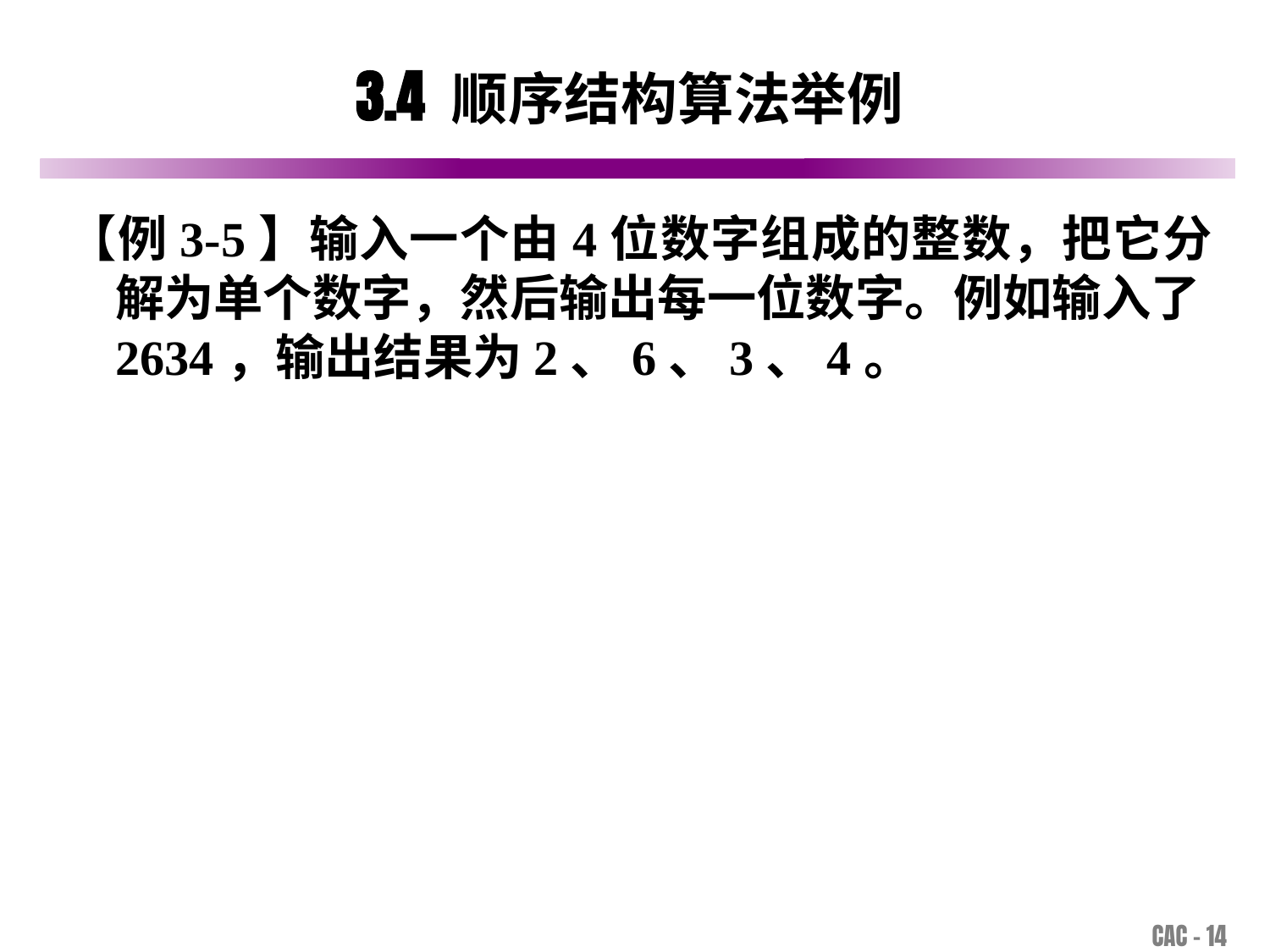

# 3.4 顺序结构算法举例
【例3-5】输入一个由4位数字组成的整数，把它分解为单个数字，然后输出每一位数字。例如输入了2634，输出结果为2、6、3、4。

14